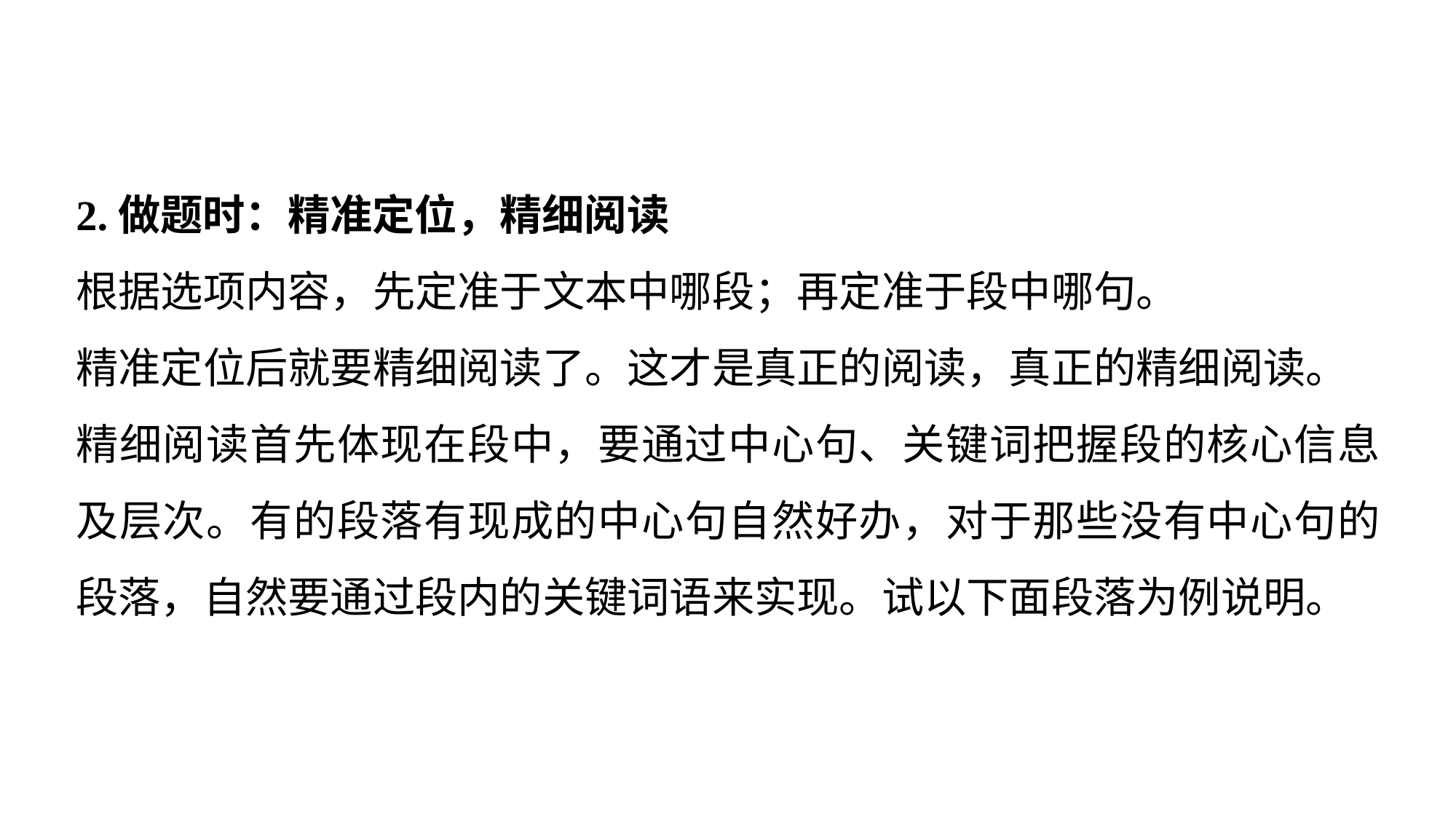

2.做题时：精准定位，精细阅读
根据选项内容，先定准于文本中哪段；再定准于段中哪句。
精准定位后就要精细阅读了。这才是真正的阅读，真正的精细阅读。
精细阅读首先体现在段中，要通过中心句、关键词把握段的核心信息及层次。有的段落有现成的中心句自然好办，对于那些没有中心句的段落，自然要通过段内的关键词语来实现。试以下面段落为例说明。